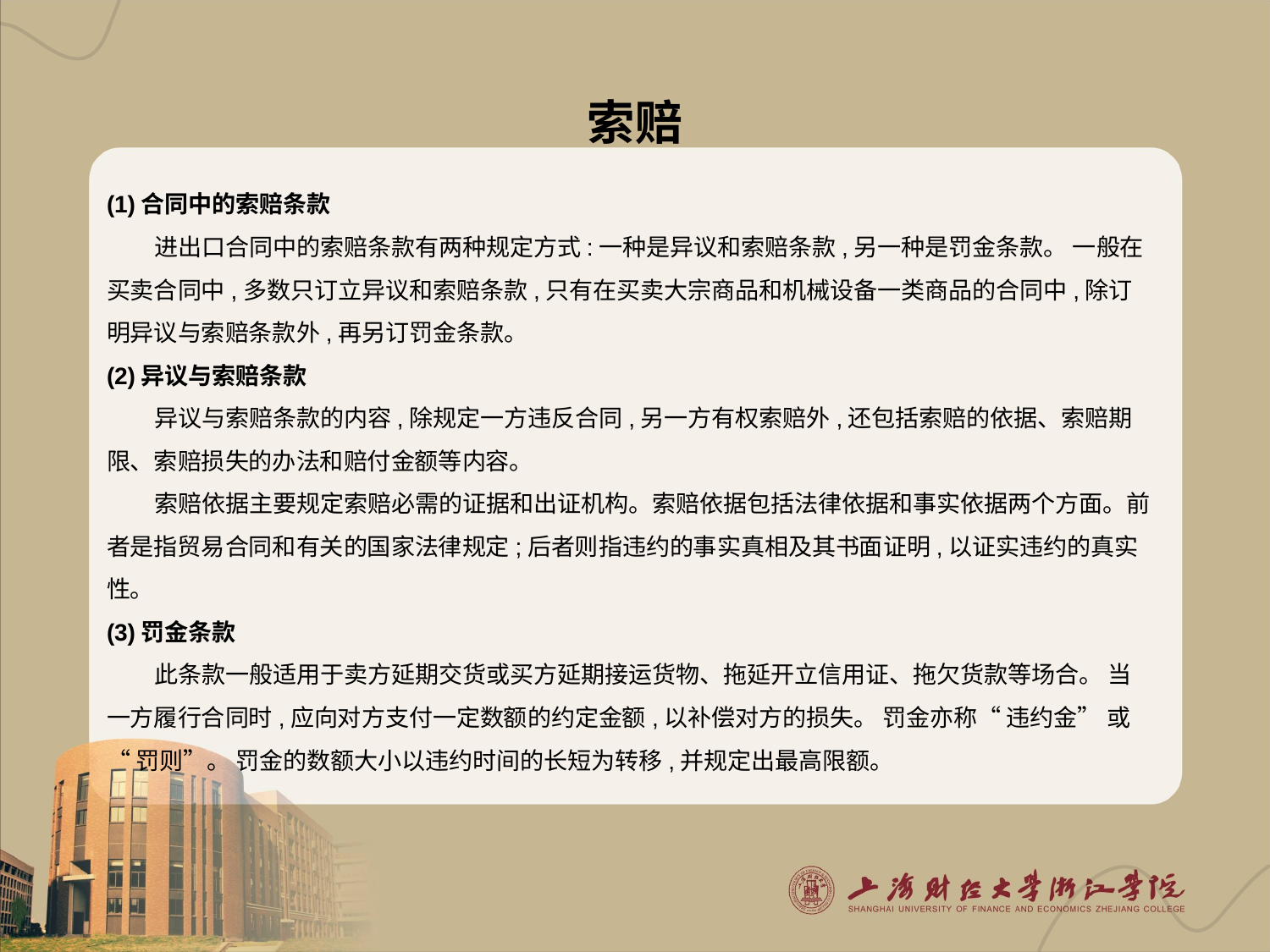

# 索赔
(1)合同中的索赔条款
进出口合同中的索赔条款有两种规定方式:一种是异议和索赔条款,另一种是罚金条款。 一般在买卖合同中,多数只订立异议和索赔条款,只有在买卖大宗商品和机械设备一类商品的合同中,除订明异议与索赔条款外,再另订罚金条款。
(2)异议与索赔条款
异议与索赔条款的内容,除规定一方违反合同,另一方有权索赔外,还包括索赔的依据、索赔期限、索赔损失的办法和赔付金额等内容。
索赔依据主要规定索赔必需的证据和出证机构。索赔依据包括法律依据和事实依据两个方面。前者是指贸易合同和有关的国家法律规定;后者则指违约的事实真相及其书面证明,以证实违约的真实性。
(3)罚金条款
此条款一般适用于卖方延期交货或买方延期接运货物、拖延开立信用证、拖欠货款等场合。 当一方履行合同时,应向对方支付一定数额的约定金额,以补偿对方的损失。 罚金亦称“ 违约金” 或“ 罚则”。 罚金的数额大小以违约时间的长短为转移,并规定出最高限额。